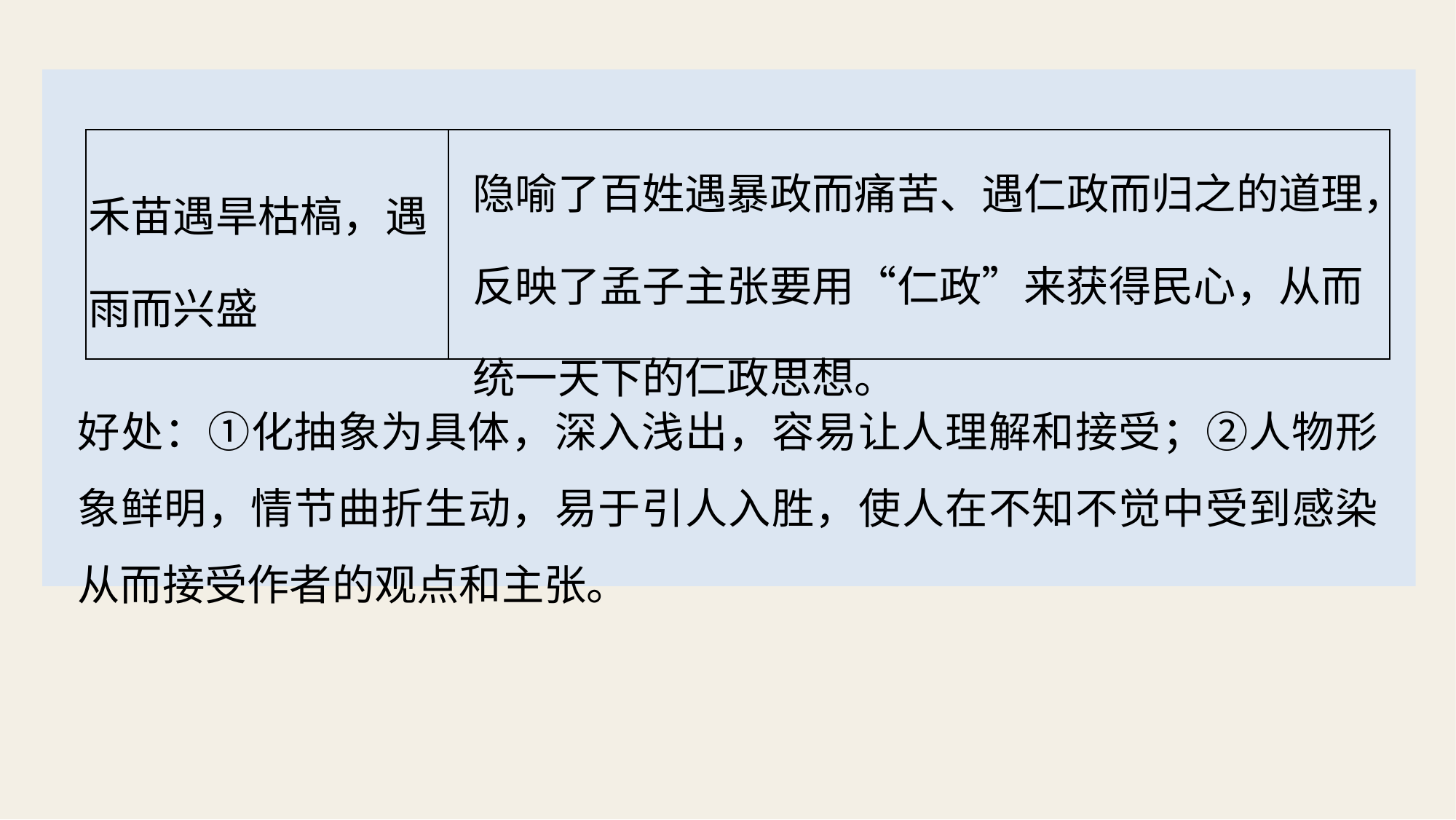

| 禾苗遇旱枯槁，遇雨而兴盛 | 隐喻了百姓遇暴政而痛苦、遇仁政而归之的道理， 反映了孟子主张要用“仁政”来获得民心，从而 统一天下的仁政思想。 |
| --- | --- |
好处：①化抽象为具体，深入浅出，容易让人理解和接受；②人物形象鲜明，情节曲折生动，易于引人入胜，使人在不知不觉中受到感染从而接受作者的观点和主张。